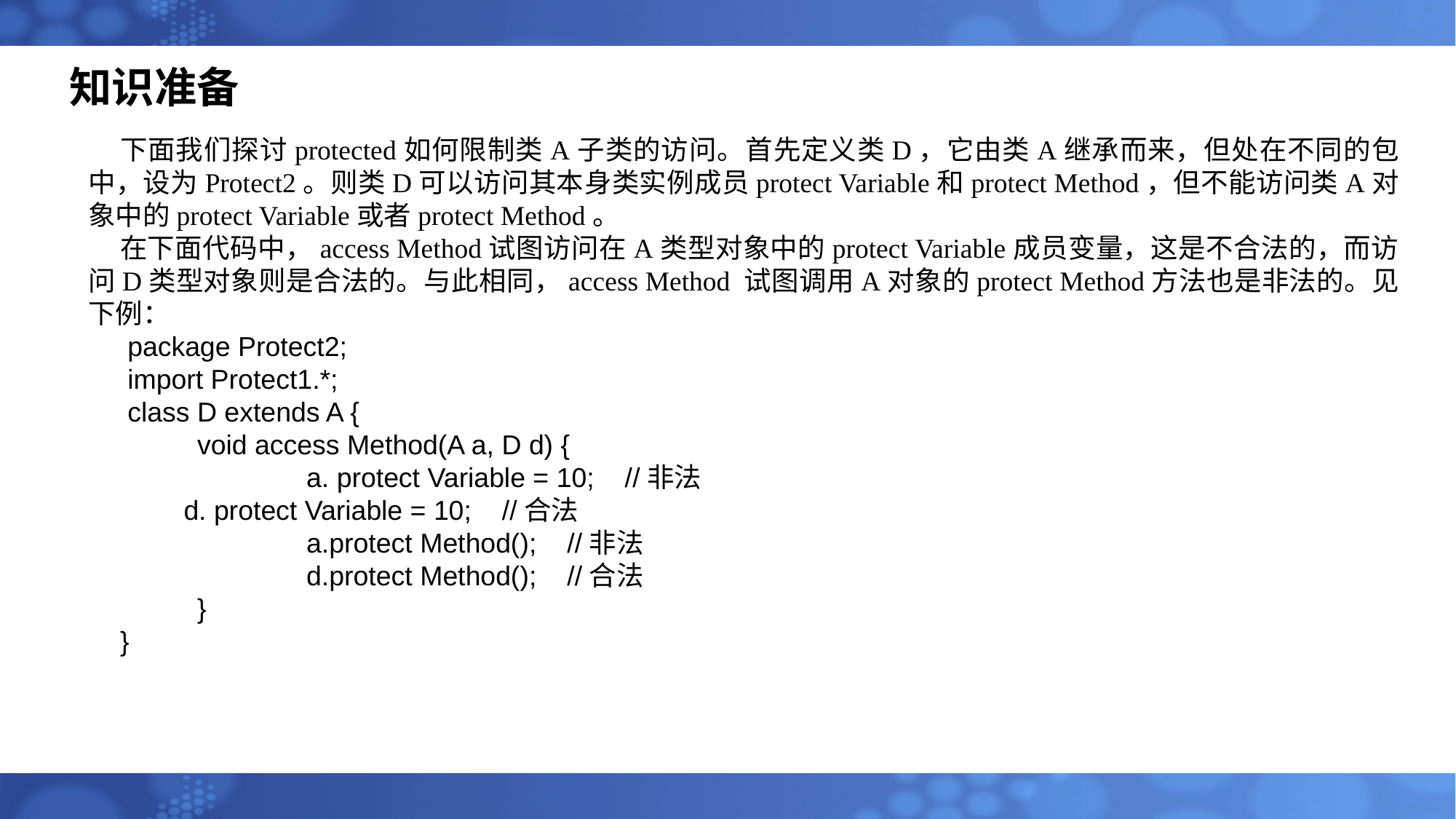

# 知识准备
下面我们探讨protected如何限制类A子类的访问。首先定义类D，它由类A继承而来，但处在不同的包中，设为Protect2。则类D可以访问其本身类实例成员protect Variable和protect Method，但不能访问类A对象中的protect Variable或者protect Method。
在下面代码中，access Method试图访问在A类型对象中的protect Variable成员变量，这是不合法的，而访问D类型对象则是合法的。与此相同，access Method 试图调用A对象的protect Method方法也是非法的。见下例：
 package Protect2;
 import Protect1.*;
 class D extends A {
 	void access Method(A a, D d) {
 		a. protect Variable = 10;    //非法
d. protect Variable = 10;    //合法
 		a.protect Method();    //非法
 		d.protect Method();    //合法
  	}
}